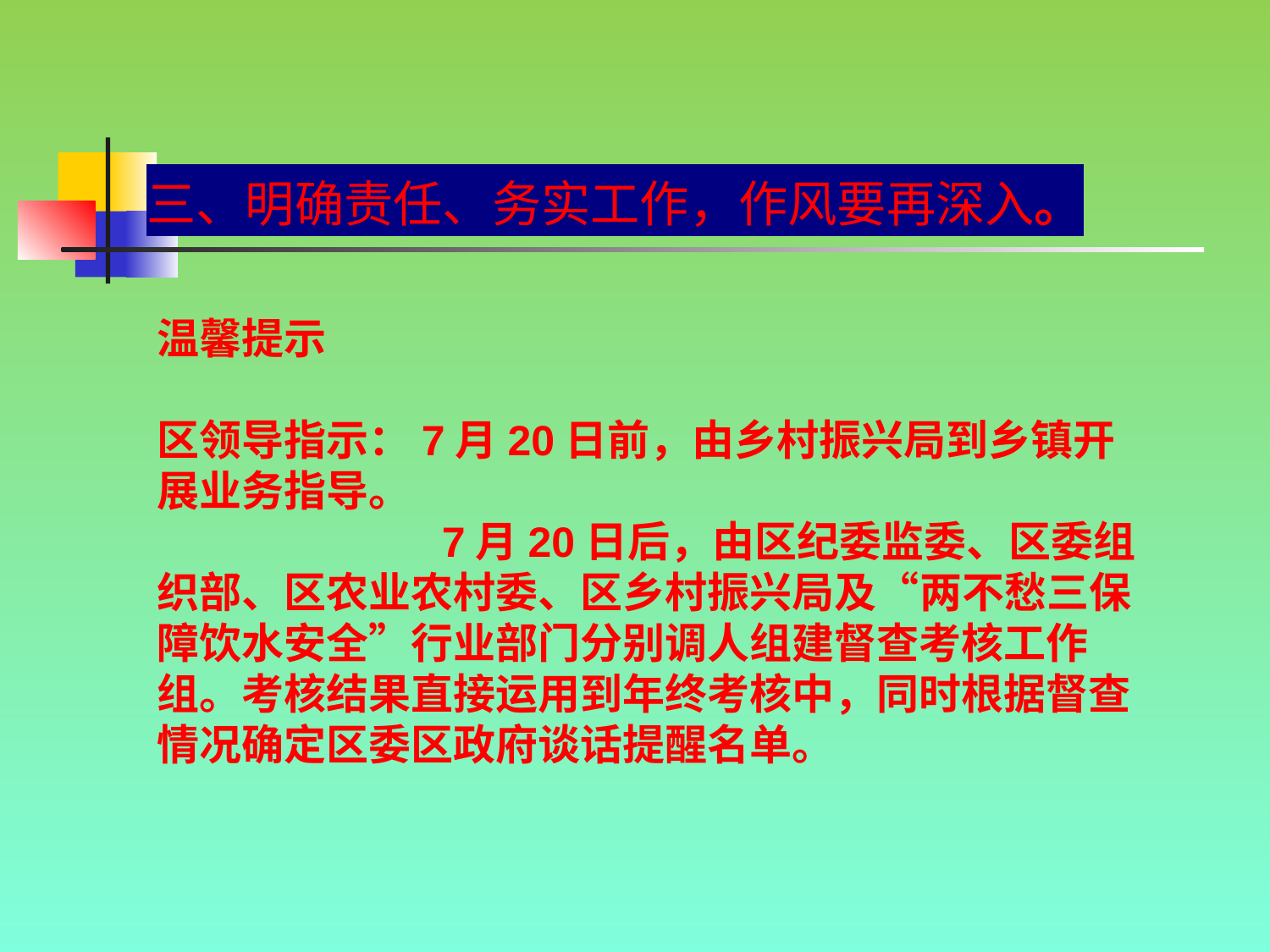

三、明确责任、务实工作，作风要再深入。
温馨提示

区领导指示：7月20日前，由乡村振兴局到乡镇开展业务指导。
                        7月20日后，由区纪委监委、区委组织部、区农业农村委、区乡村振兴局及“两不愁三保障饮水安全”行业部门分别调人组建督查考核工作组。考核结果直接运用到年终考核中，同时根据督查情况确定区委区政府谈话提醒名单。